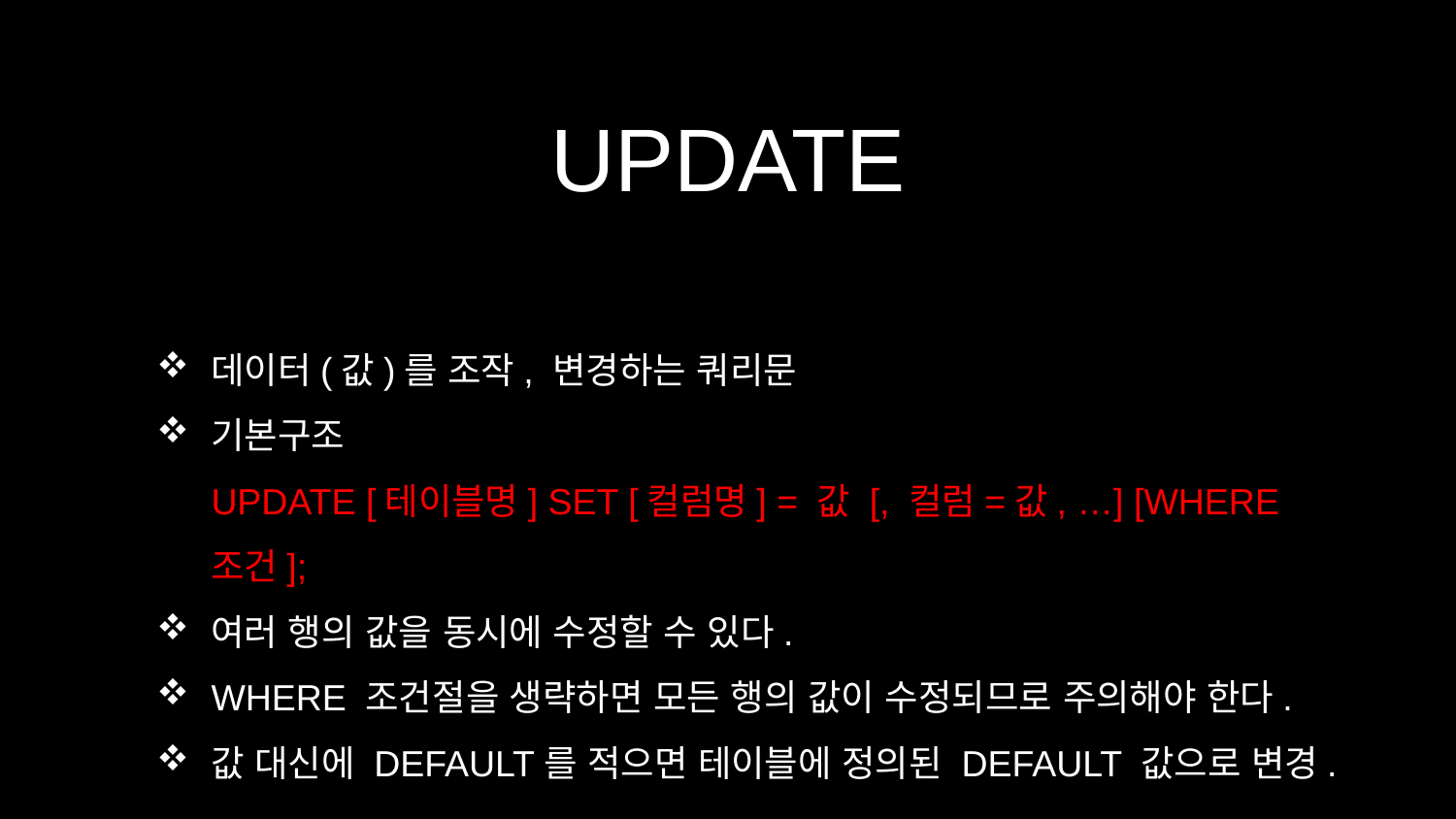

# UPDATE
데이터(값)를 조작, 변경하는 쿼리문
기본구조
UPDATE [테이블명] SET [컬럼명] = 값 [, 컬럼=값, …] [WHERE 조건];
여러 행의 값을 동시에 수정할 수 있다.
WHERE 조건절을 생략하면 모든 행의 값이 수정되므로 주의해야 한다.
값 대신에 DEFAULT를 적으면 테이블에 정의된 DEFAULT 값으로 변경.